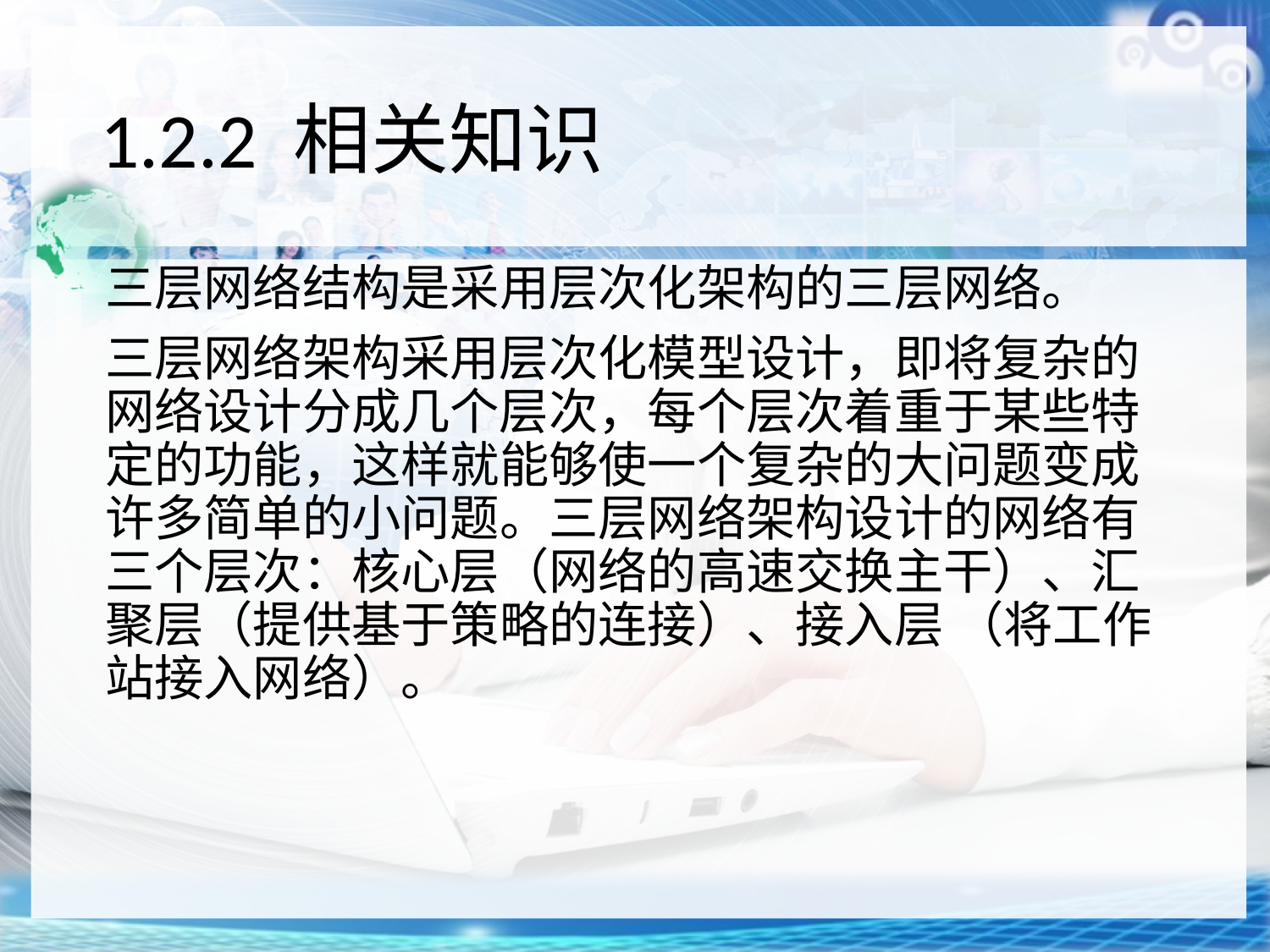

# 1.2.2 相关知识
三层网络结构是采用层次化架构的三层网络。
三层网络架构采用层次化模型设计，即将复杂的网络设计分成几个层次，每个层次着重于某些特定的功能，这样就能够使一个复杂的大问题变成许多简单的小问题。三层网络架构设计的网络有三个层次：核心层（网络的高速交换主干）、汇聚层（提供基于策略的连接）、接入层 （将工作站接入网络）。